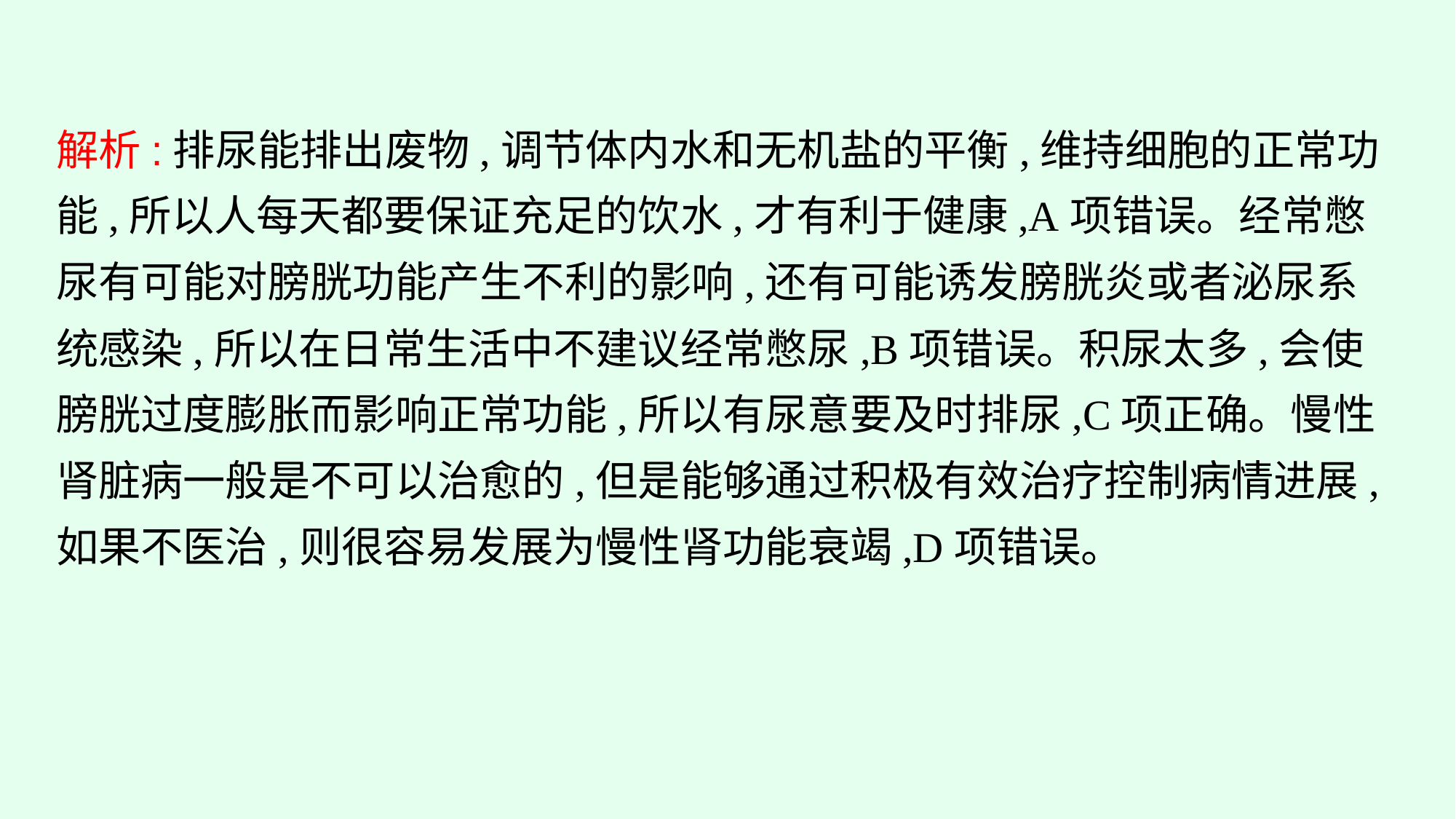

解析:排尿能排出废物,调节体内水和无机盐的平衡,维持细胞的正常功能,所以人每天都要保证充足的饮水,才有利于健康,A项错误。经常憋尿有可能对膀胱功能产生不利的影响,还有可能诱发膀胱炎或者泌尿系统感染,所以在日常生活中不建议经常憋尿,B项错误。积尿太多,会使膀胱过度膨胀而影响正常功能,所以有尿意要及时排尿,C项正确。慢性肾脏病一般是不可以治愈的,但是能够通过积极有效治疗控制病情进展,如果不医治,则很容易发展为慢性肾功能衰竭,D项错误。